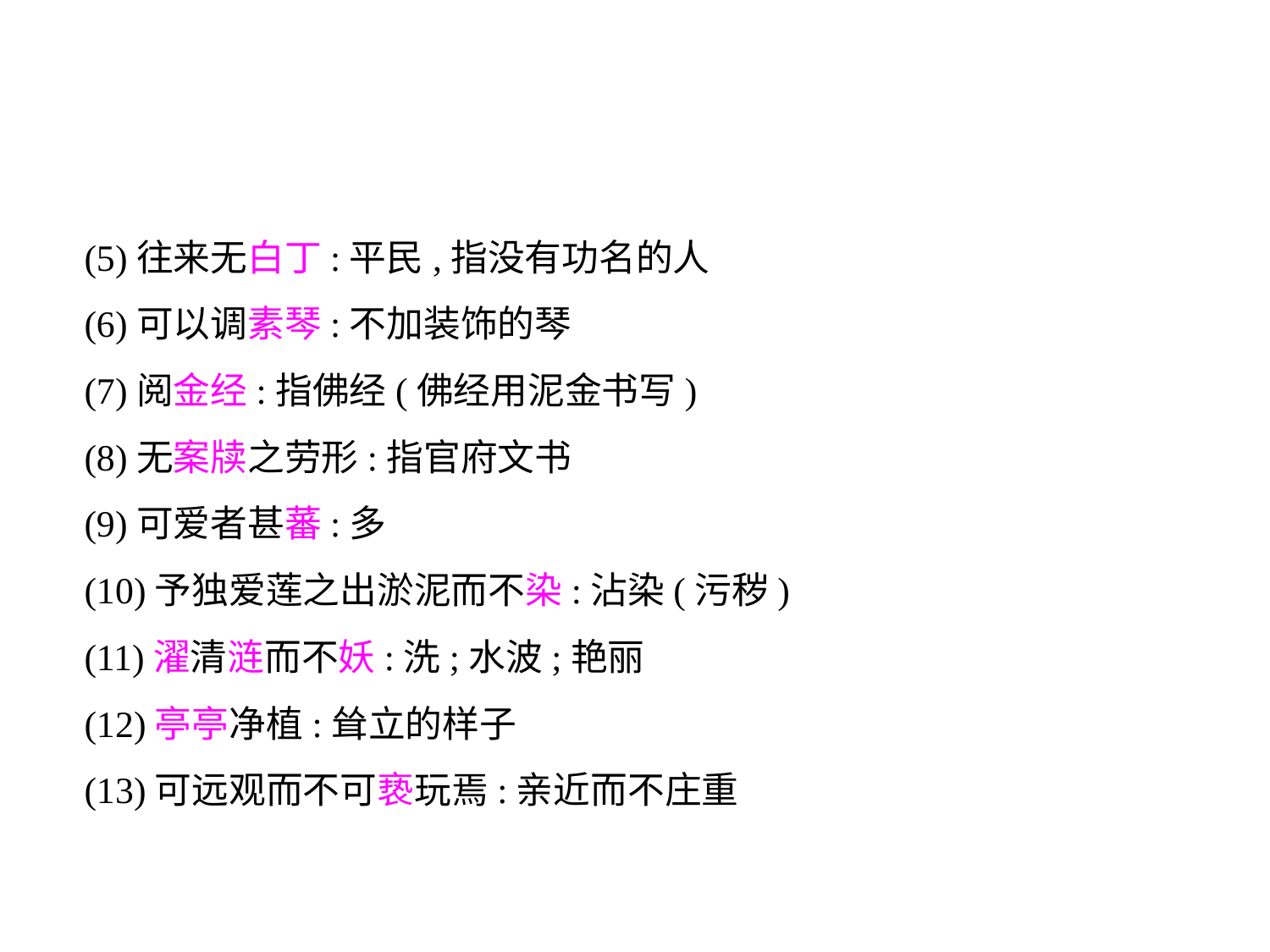

(5)往来无白丁:平民,指没有功名的人
(6)可以调素琴:不加装饰的琴
(7)阅金经:指佛经(佛经用泥金书写)
(8)无案牍之劳形:指官府文书
(9)可爱者甚蕃:多
(10)予独爱莲之出淤泥而不染:沾染(污秽)
(11)濯清涟而不妖:洗;水波;艳丽
(12)亭亭净植:耸立的样子
(13)可远观而不可亵玩焉:亲近而不庄重